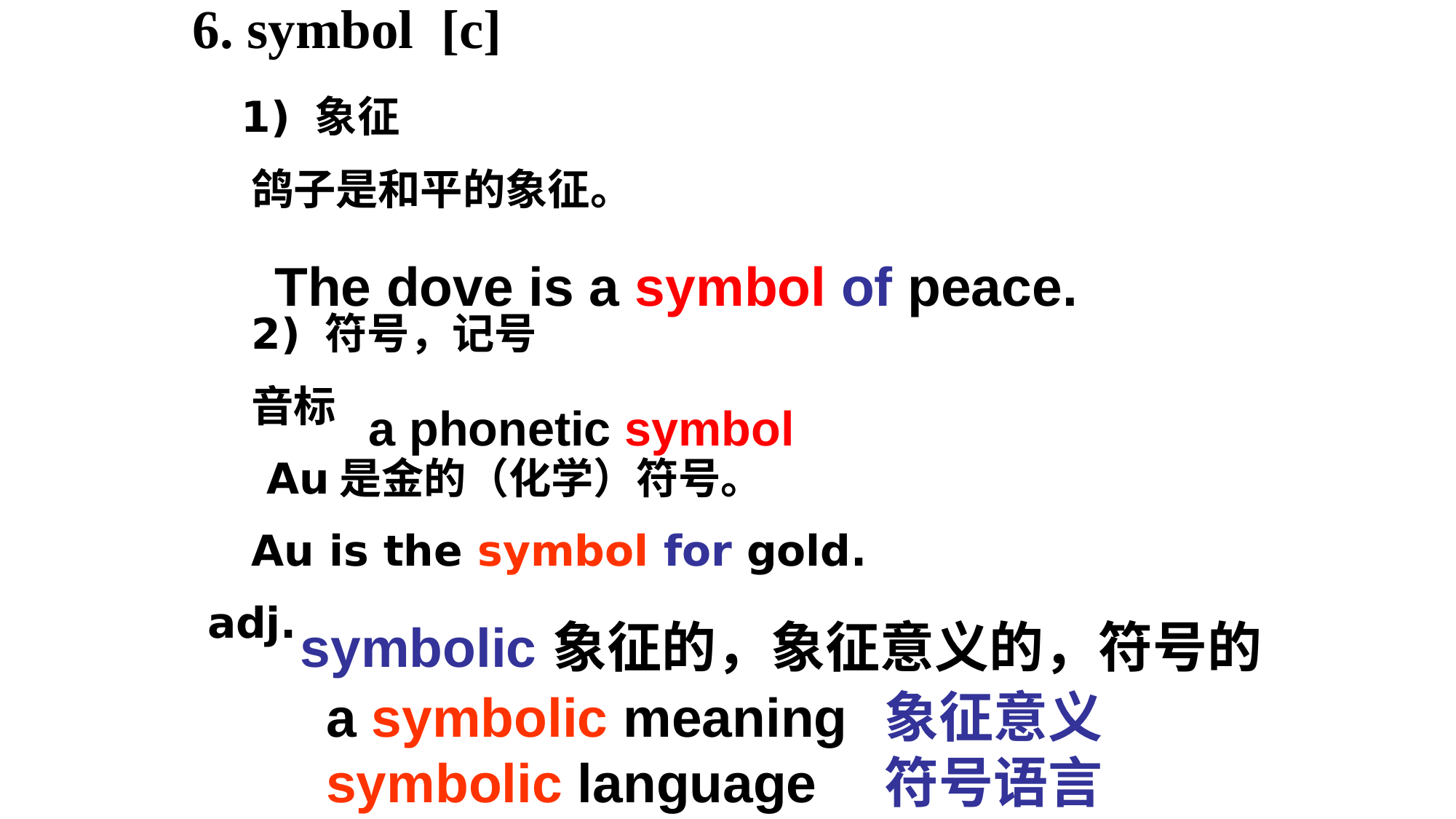

6. symbol  [c]
    1) 象征
     鸽子是和平的象征。

    2) 符号，记号
     音标
     Au是金的（化学）符号。
    Au is the symbol for gold.
 adj.
The dove is a symbol of peace.
a phonetic symbol
symbolic
象征的，象征意义的，符号的
a symbolic meaning
symbolic language
象征意义
符号语言